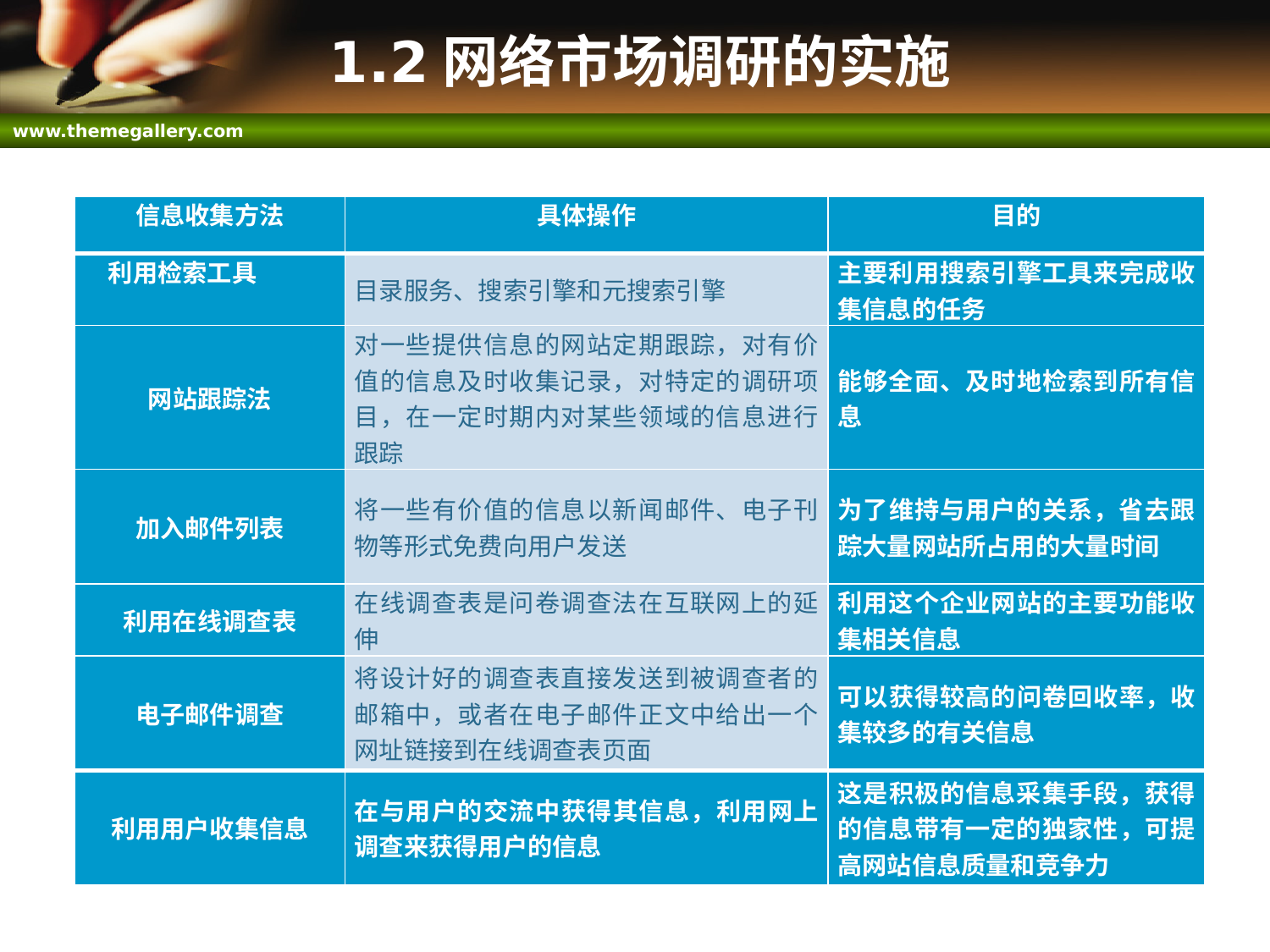

# 1.2网络市场调研的实施
| 信息收集方法 | 具体操作 | 目的 |
| --- | --- | --- |
| 利用检索工具 | 目录服务、搜索引擎和元搜索引擎 | 主要利用搜索引擎工具来完成收集信息的任务 |
| 网站跟踪法 | 对一些提供信息的网站定期跟踪，对有价值的信息及时收集记录，对特定的调研项目，在一定时期内对某些领域的信息进行跟踪 | 能够全面、及时地检索到所有信息 |
| 加入邮件列表 | 将一些有价值的信息以新闻邮件、电子刊物等形式免费向用户发送 | 为了维持与用户的关系，省去跟踪大量网站所占用的大量时间 |
| 利用在线调查表 | 在线调查表是问卷调查法在互联网上的延伸 | 利用这个企业网站的主要功能收集相关信息 |
| 电子邮件调查 | 将设计好的调查表直接发送到被调查者的邮箱中，或者在电子邮件正文中给出一个网址链接到在线调查表页面 | 可以获得较高的问卷回收率，收集较多的有关信息 |
| 利用用户收集信息 | 在与用户的交流中获得其信息，利用网上调查来获得用户的信息 | 这是积极的信息采集手段，获得的信息带有一定的独家性，可提高网站信息质量和竞争力 |